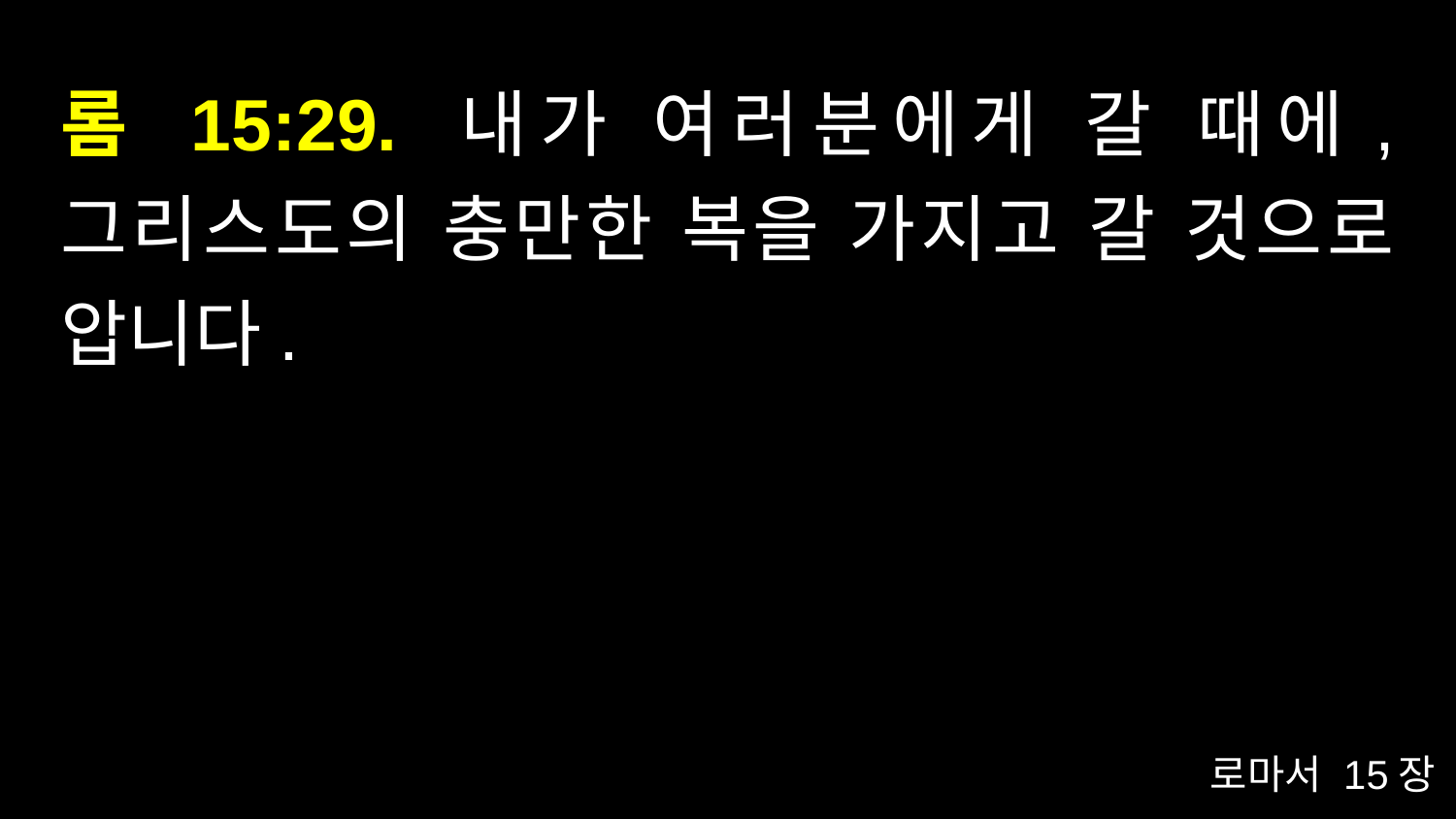

# 롬 15:29. 내가 여러분에게 갈 때에, 그리스도의 충만한 복을 가지고 갈 것으로 압니다.
로마서 15장